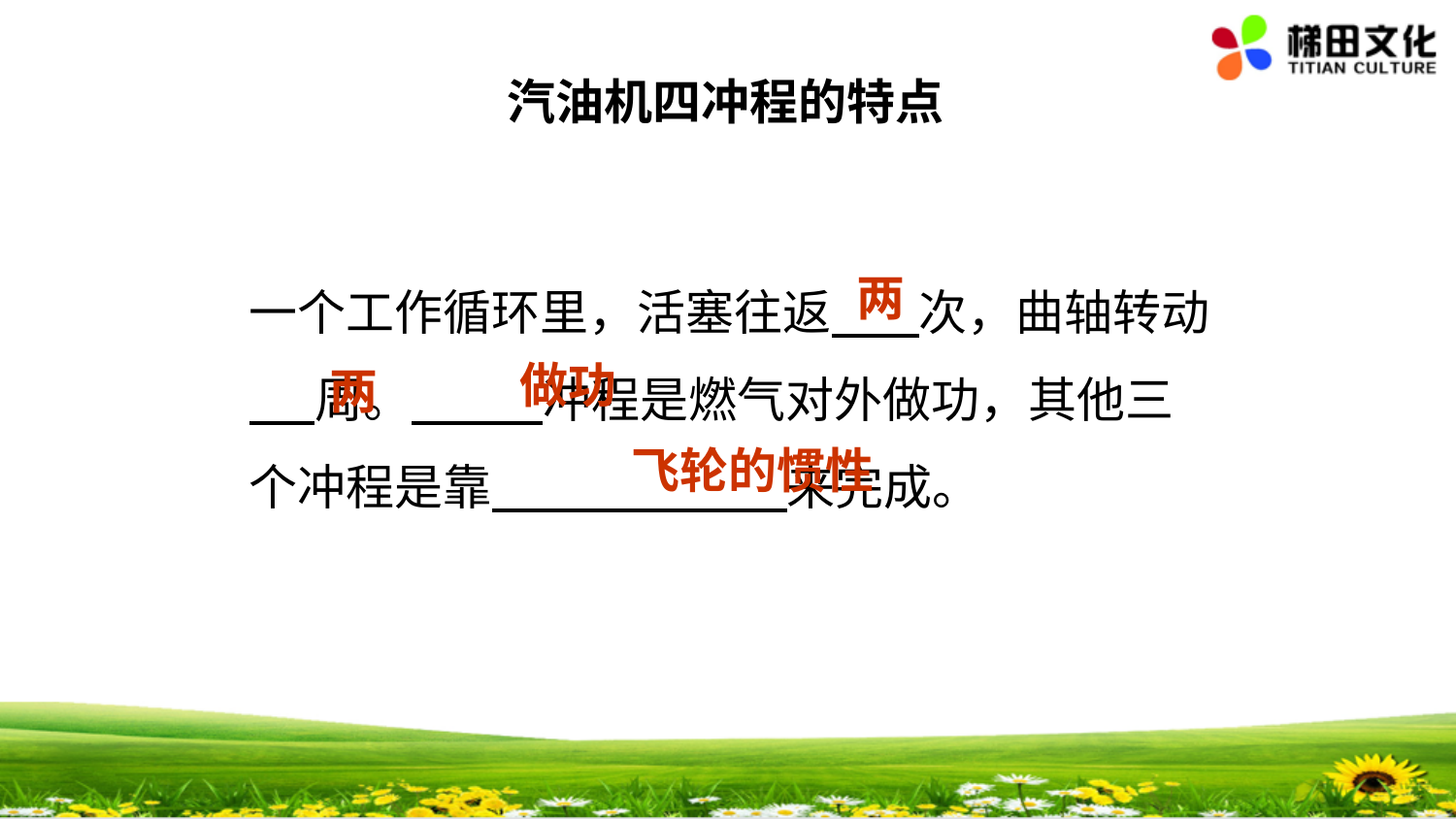

汽油机四冲程的特点
一个工作循环里，活塞往返        次，曲轴转动       周。            冲程是燃气对外做功，其他三个冲程是靠                           来完成。
两
做功
两
飞轮的惯性